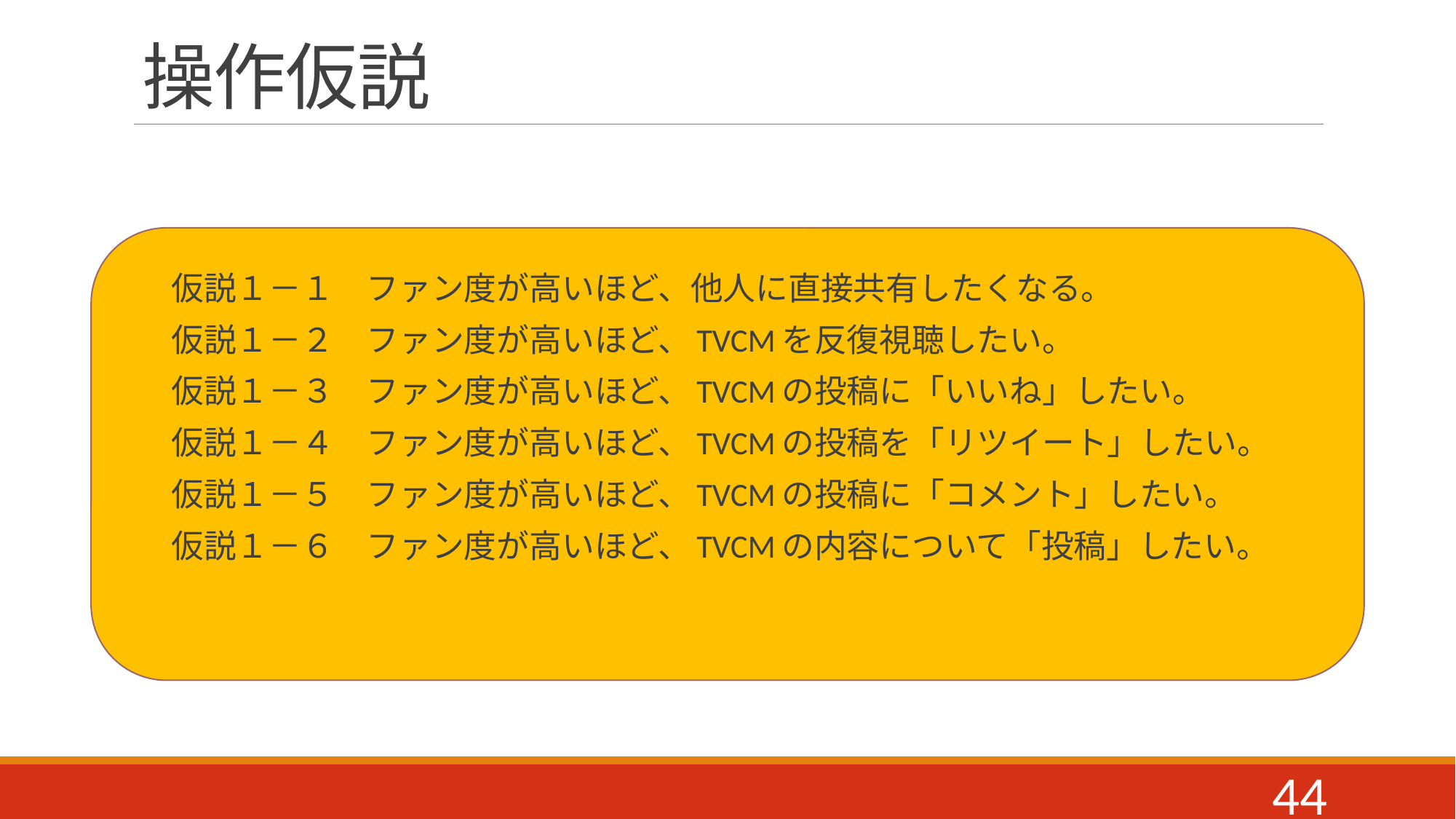

# 操作仮説

仮説１－１　ファン度が高いほど、他人に直接共有したくなる。
仮説１－２　ファン度が高いほど、TVCMを反復視聴したい。
仮説１－３　ファン度が高いほど、TVCMの投稿に「いいね」したい。
仮説１－４　ファン度が高いほど、TVCMの投稿を「リツイート」したい。
仮説１－５　ファン度が高いほど、TVCMの投稿に「コメント」したい。
仮説１－６　ファン度が高いほど、TVCMの内容について「投稿」したい。

44